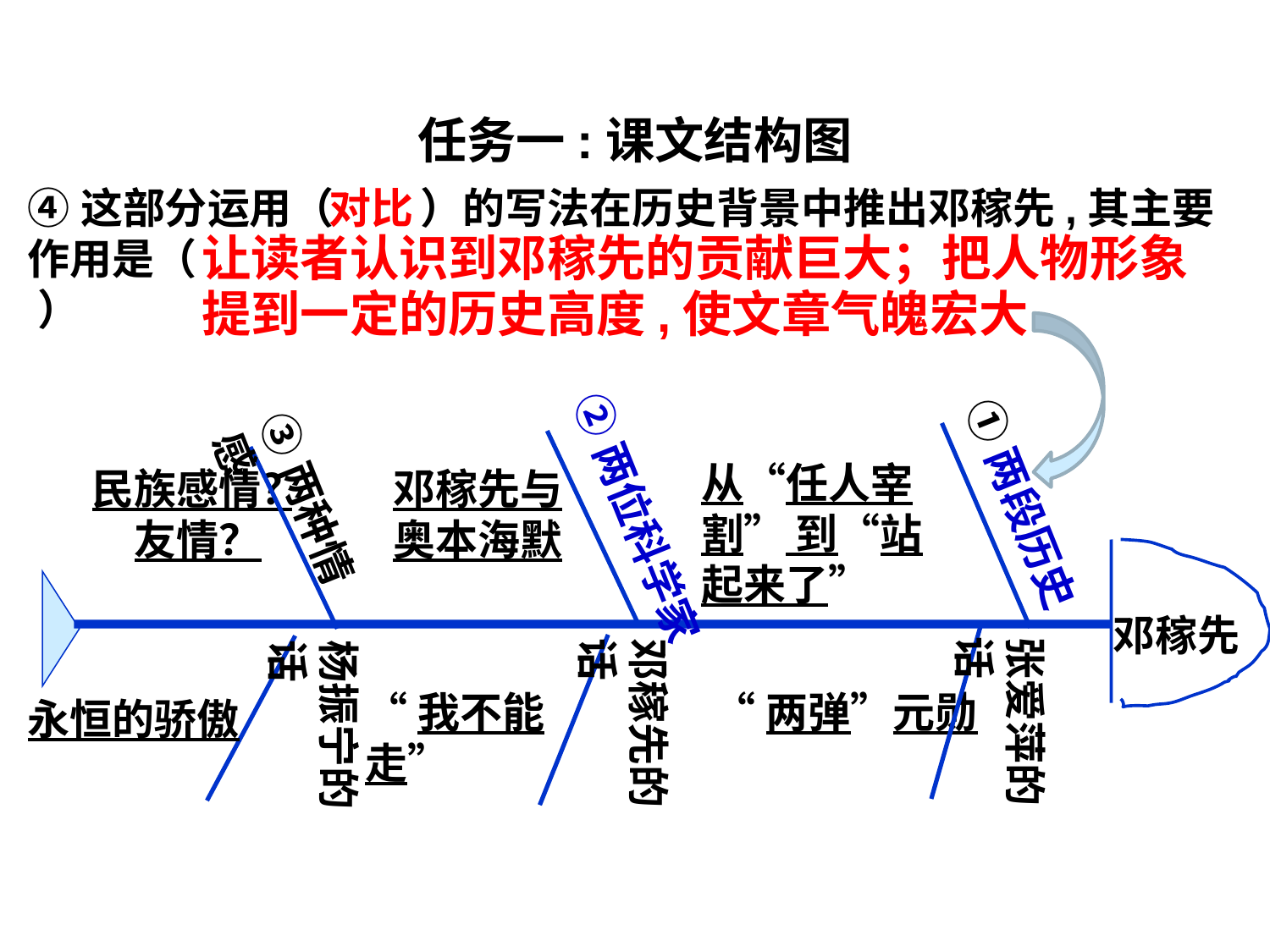

任务一:课文结构图
④这部分运用（         ）的写法在历史背景中推出邓稼先,其主要作用是（                                                                                                          ）
对比
让读者认识到邓稼先的贡献巨大；把人物形象提到一定的历史高度,使文章气魄宏大

②两位科学家
①两段历史
③两种情感

从“任人宰割” 到“站起来了”
民族感情？友情？
邓稼先与奥本海默

邓稼先

张爱萍的话
邓稼先的话
杨振宁的话

“两弹”元勋
“我不能走”
永恒的骄傲